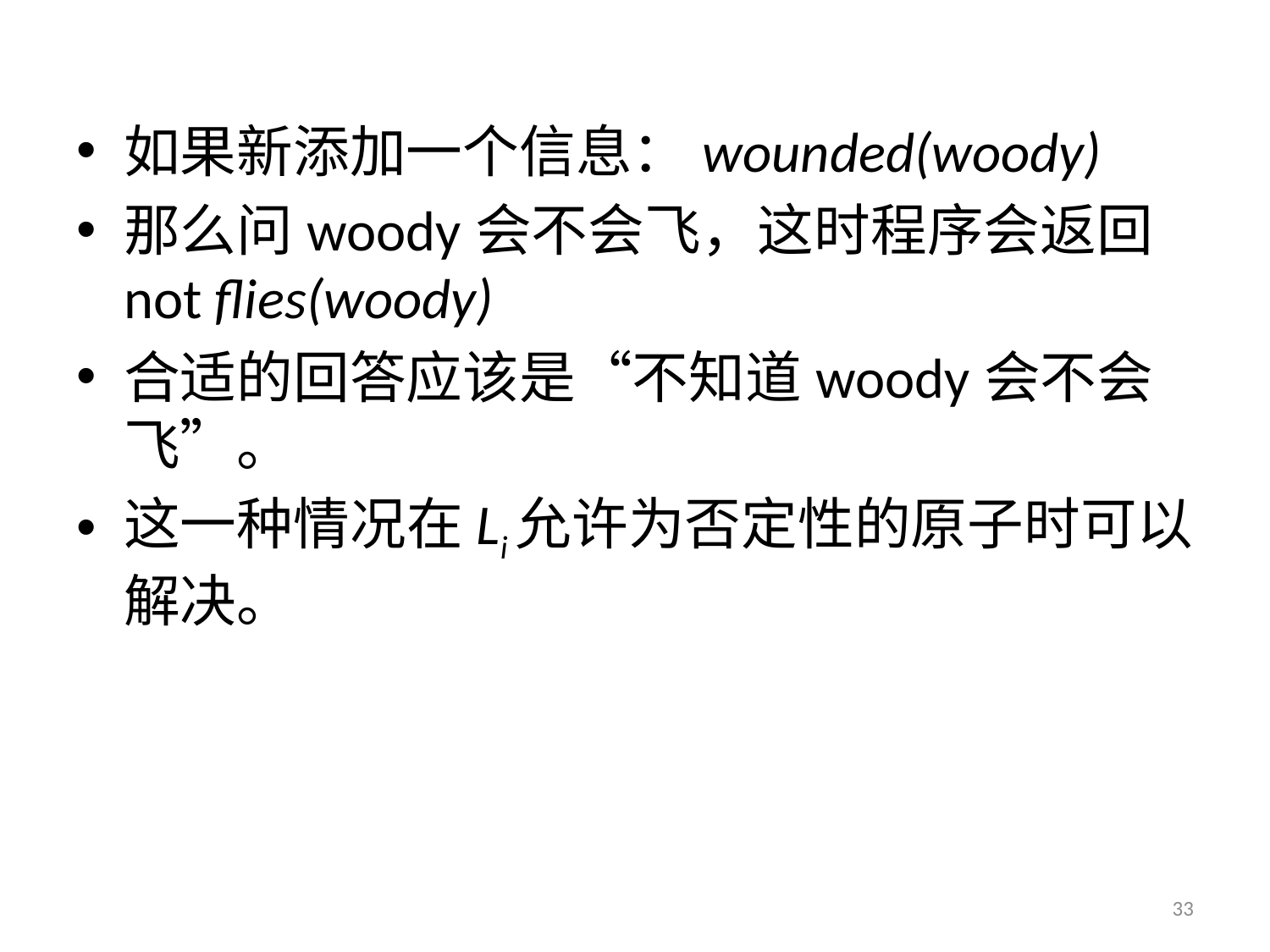

如果新添加一个信息：wounded(woody)
那么问woody会不会飞，这时程序会返回not flies(woody)
合适的回答应该是“不知道woody会不会飞”。
这一种情况在Li允许为否定性的原子时可以解决。

33